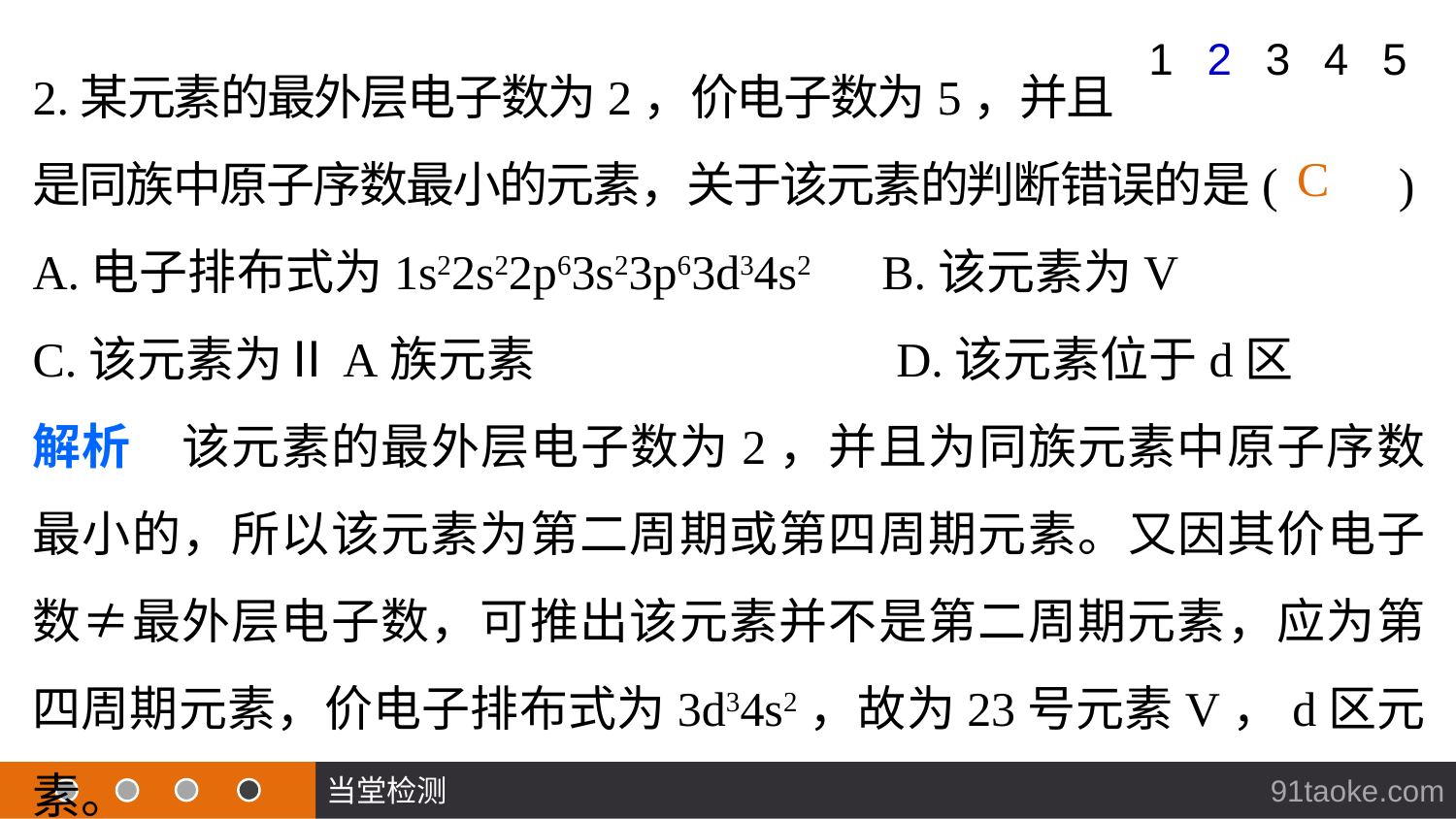

1
2
3
4
5
2.某元素的最外层电子数为2，价电子数为5，并且
是同族中原子序数最小的元素，关于该元素的判断错误的是(　　)
A.电子排布式为1s22s22p63s23p63d34s2          B.该元素为V
C.该元素为ⅡA族元素                                D.该元素位于d区
解析　该元素的最外层电子数为2，并且为同族元素中原子序数最小的，所以该元素为第二周期或第四周期元素。又因其价电子数≠最外层电子数，可推出该元素并不是第二周期元素，应为第四周期元素，价电子排布式为3d34s2，故为23号元素V，d区元素。
C